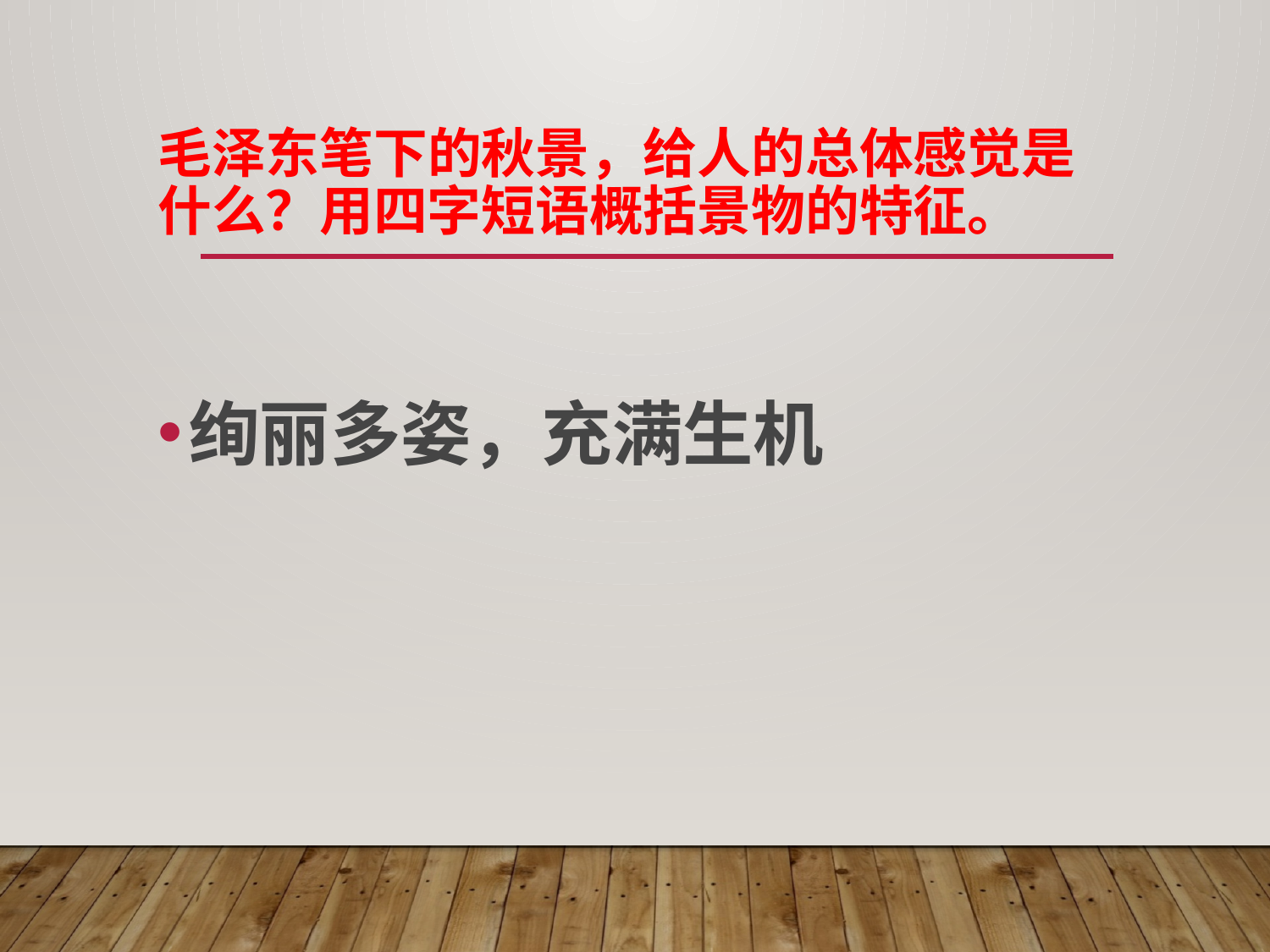

# 毛泽东笔下的秋景，给人的总体感觉是什么？用四字短语概括景物的特征。
绚丽多姿，充满生机